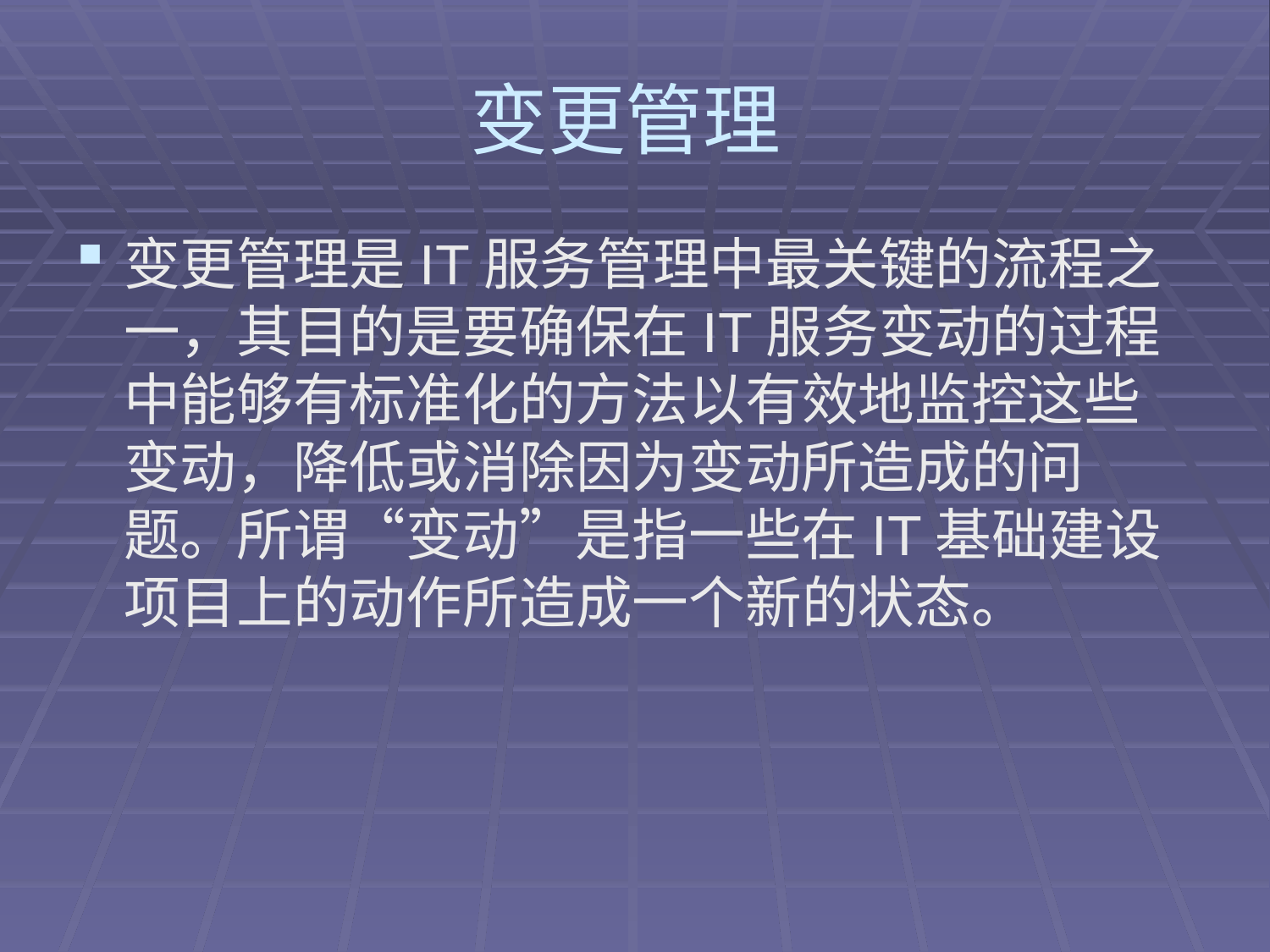

# 变更管理
变更管理是IT服务管理中最关键的流程之一，其目的是要确保在IT服务变动的过程中能够有标准化的方法以有效地监控这些变动，降低或消除因为变动所造成的问题。所谓“变动”是指一些在IT基础建设项目上的动作所造成一个新的状态。